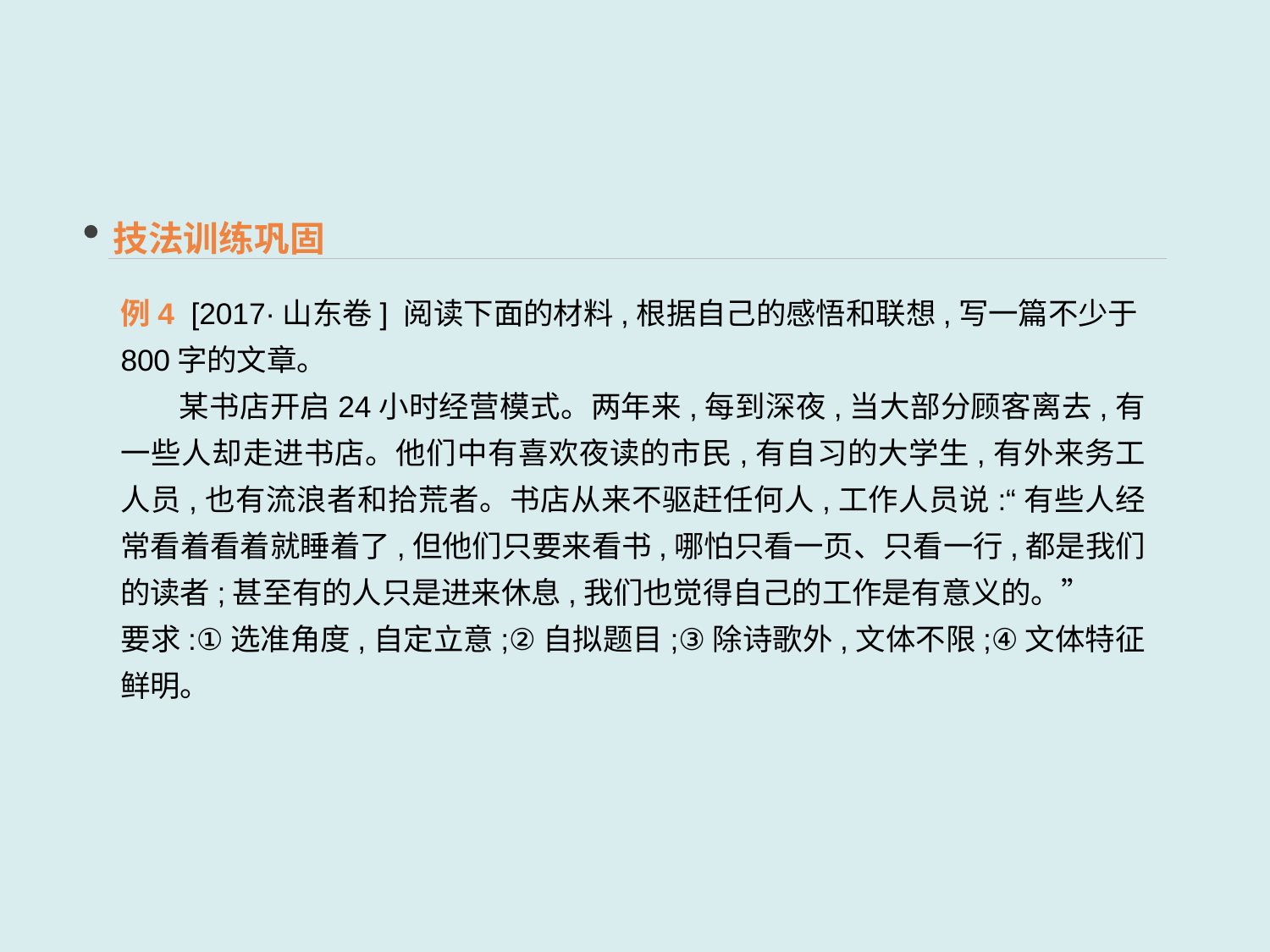

技法训练巩固

例4  [2017·山东卷] 阅读下面的材料,根据自己的感悟和联想,写一篇不少于800字的文章。
       某书店开启24小时经营模式。两年来,每到深夜,当大部分顾客离去,有一些人却走进书店。他们中有喜欢夜读的市民,有自习的大学生,有外来务工人员,也有流浪者和拾荒者。书店从来不驱赶任何人,工作人员说:“有些人经常看着看着就睡着了,但他们只要来看书,哪怕只看一页、只看一行,都是我们的读者;甚至有的人只是进来休息,我们也觉得自己的工作是有意义的。”
要求:①选准角度,自定立意;②自拟题目;③除诗歌外,文体不限;④文体特征鲜明。